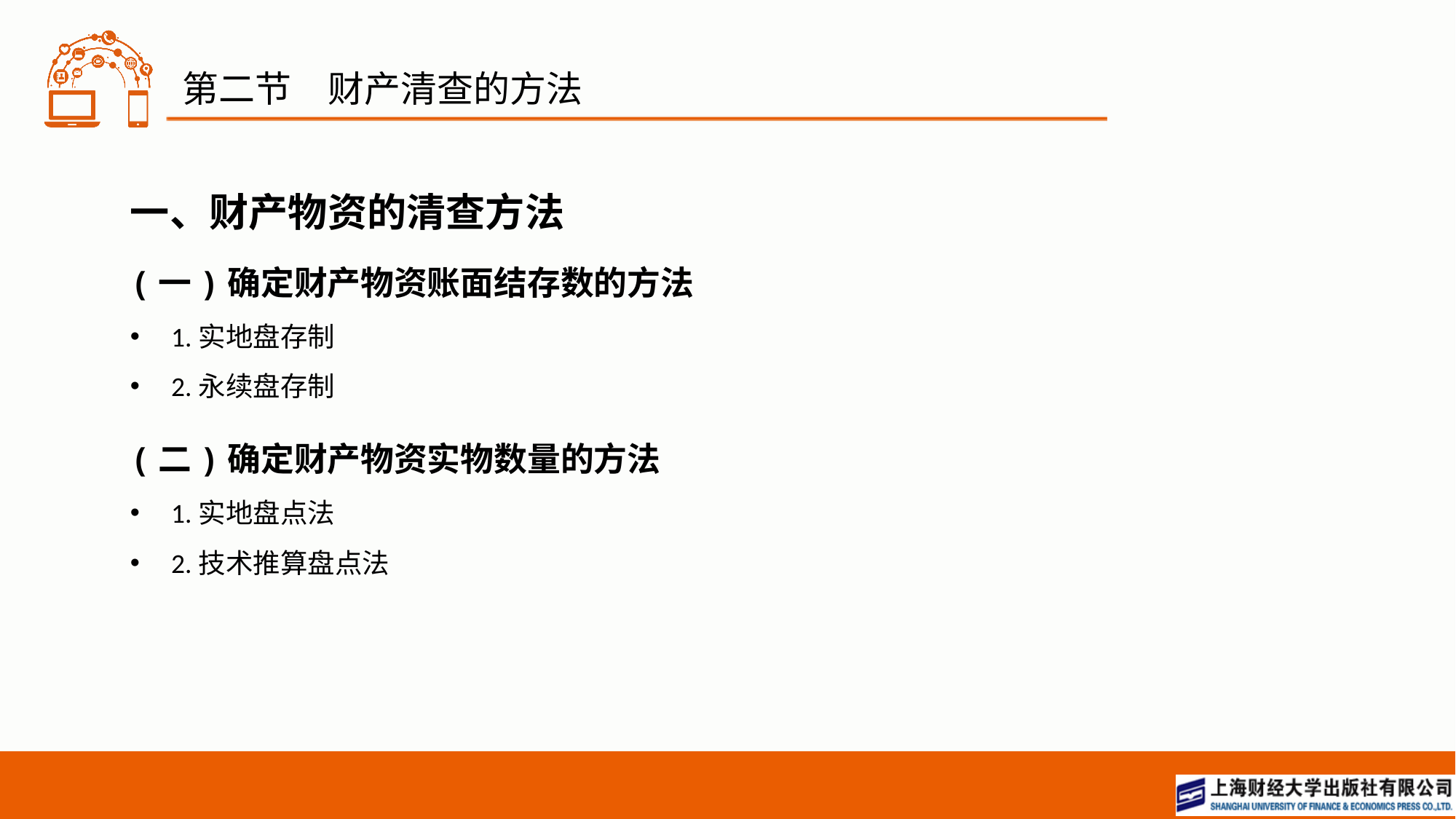

# 第二节　财产清查的方法
一、财产物资的清查方法
(一)确定财产物资账面结存数的方法
1.实地盘存制
2.永续盘存制
(二)确定财产物资实物数量的方法
1.实地盘点法
2.技术推算盘点法